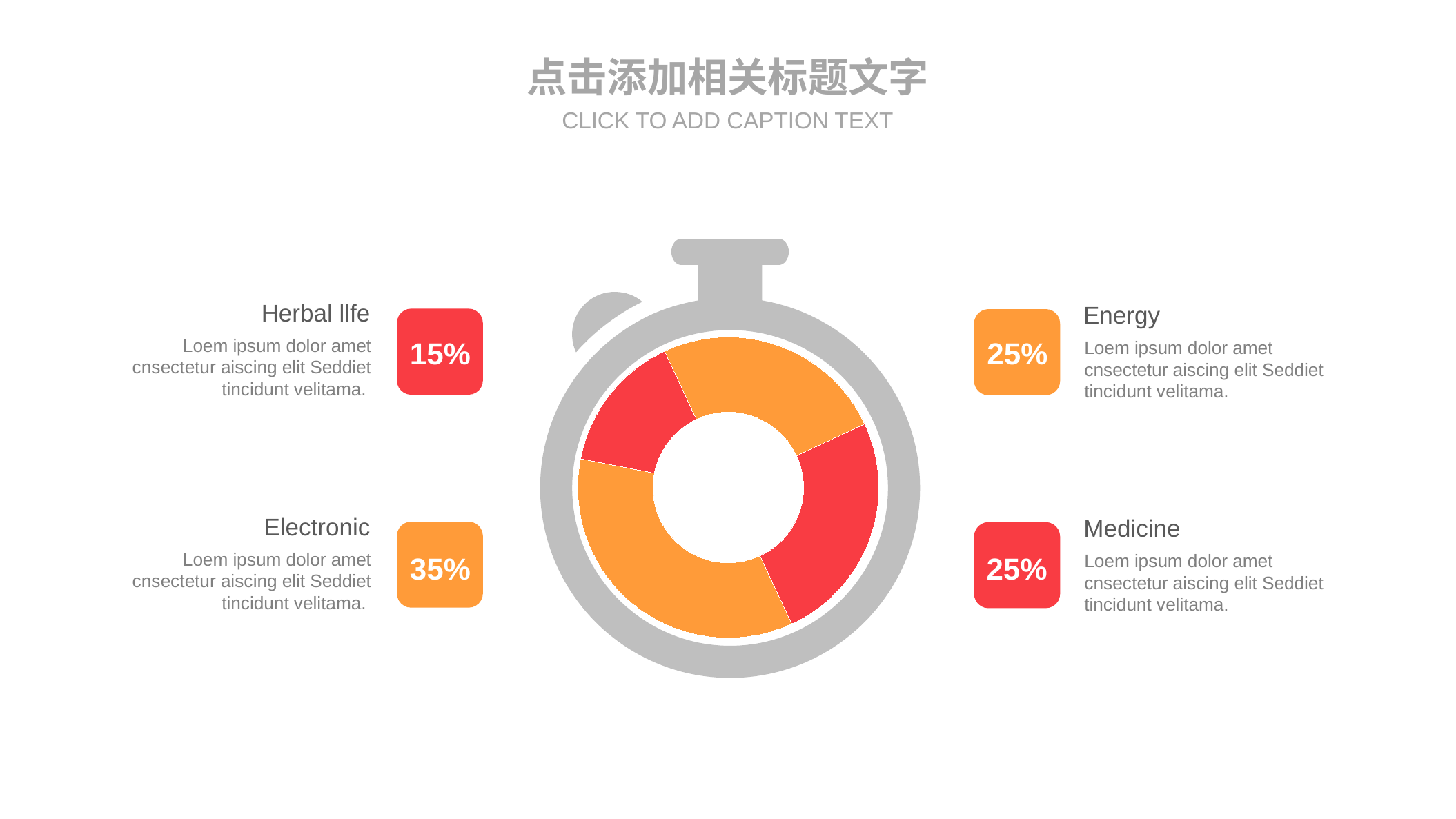

点击添加相关标题文字
CLICK TO ADD CAPTION TEXT

### Chart

| Category | Sales |
|---|---|
| 1st Qtr | 25.0 |
| 2nd Qtr | 35.0 |
| 1st Qtr | 15.0 |
| 1st Qtr | 25.0 |
Herbal llfe
Loem ipsum dolor amet cnsectetur aiscing elit Seddiet tincidunt velitama.
Energy
Loem ipsum dolor amet cnsectetur aiscing elit Seddiet tincidunt velitama.

15%

25%
Electronic
Loem ipsum dolor amet cnsectetur aiscing elit Seddiet tincidunt velitama.
Medicine
Loem ipsum dolor amet cnsectetur aiscing elit Seddiet tincidunt velitama.

35%

25%